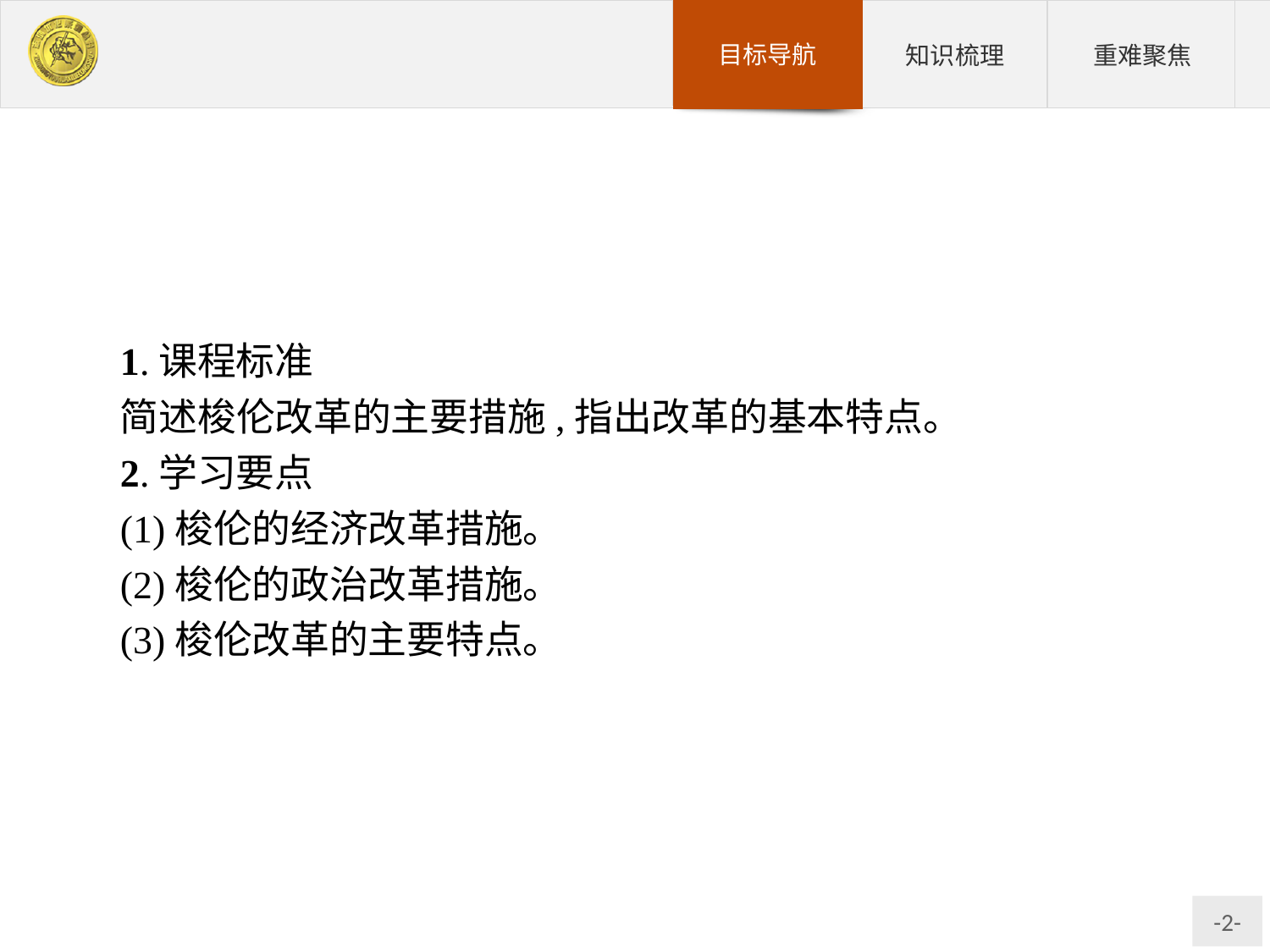

1.课程标准
简述梭伦改革的主要措施,指出改革的基本特点。
2.学习要点
(1)梭伦的经济改革措施。
(2)梭伦的政治改革措施。
(3)梭伦改革的主要特点。